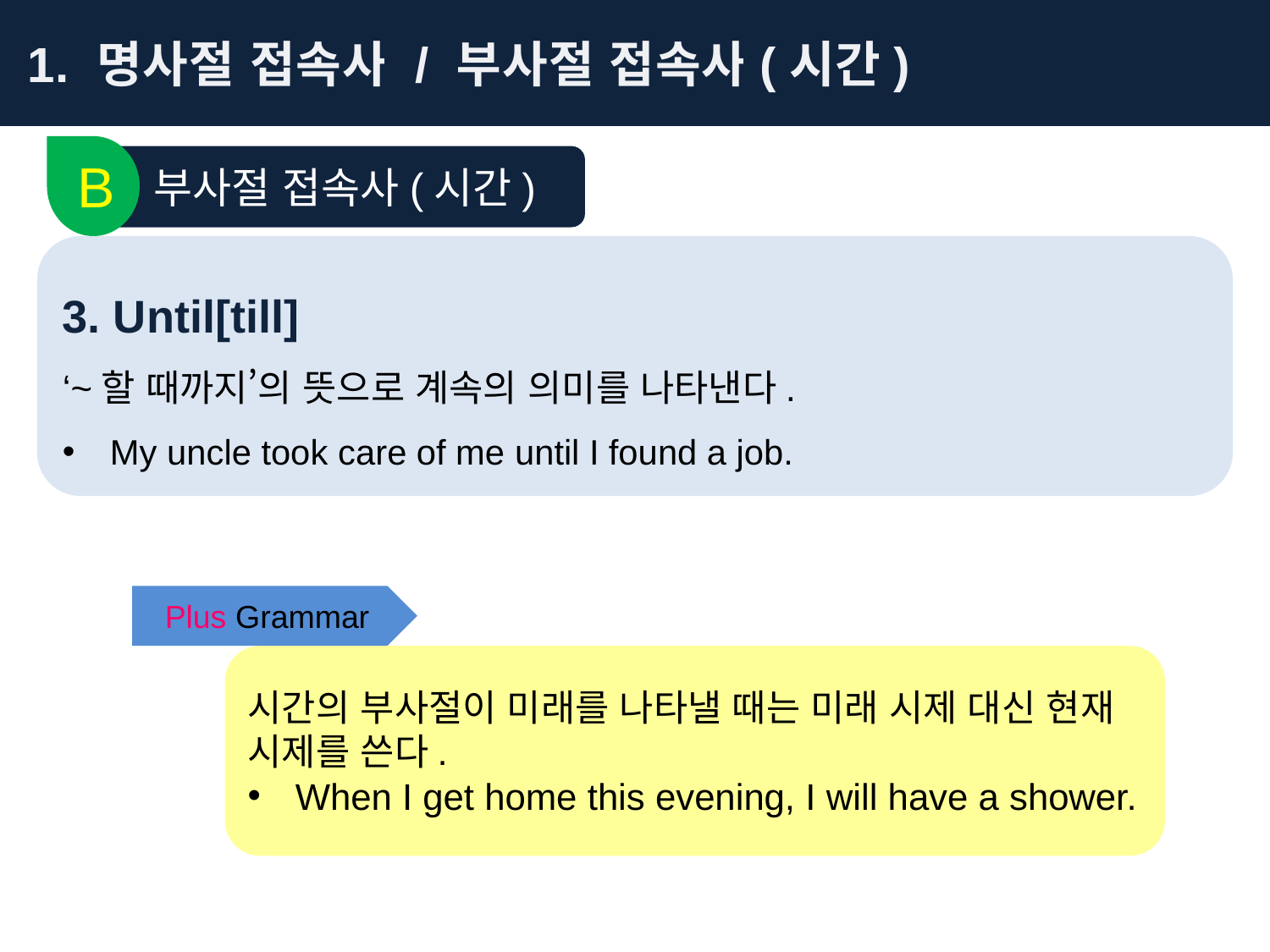

1. 명사절 접속사 / 부사절 접속사(시간)

B
부사절 접속사(시간)
3. Until[till]
‘~할 때까지’의 뜻으로 계속의 의미를 나타낸다.
My uncle took care of me until I found a job.
Plus Grammar
시간의 부사절이 미래를 나타낼 때는 미래 시제 대신 현재 시제를 쓴다.
When I get home this evening, I will have a shower.